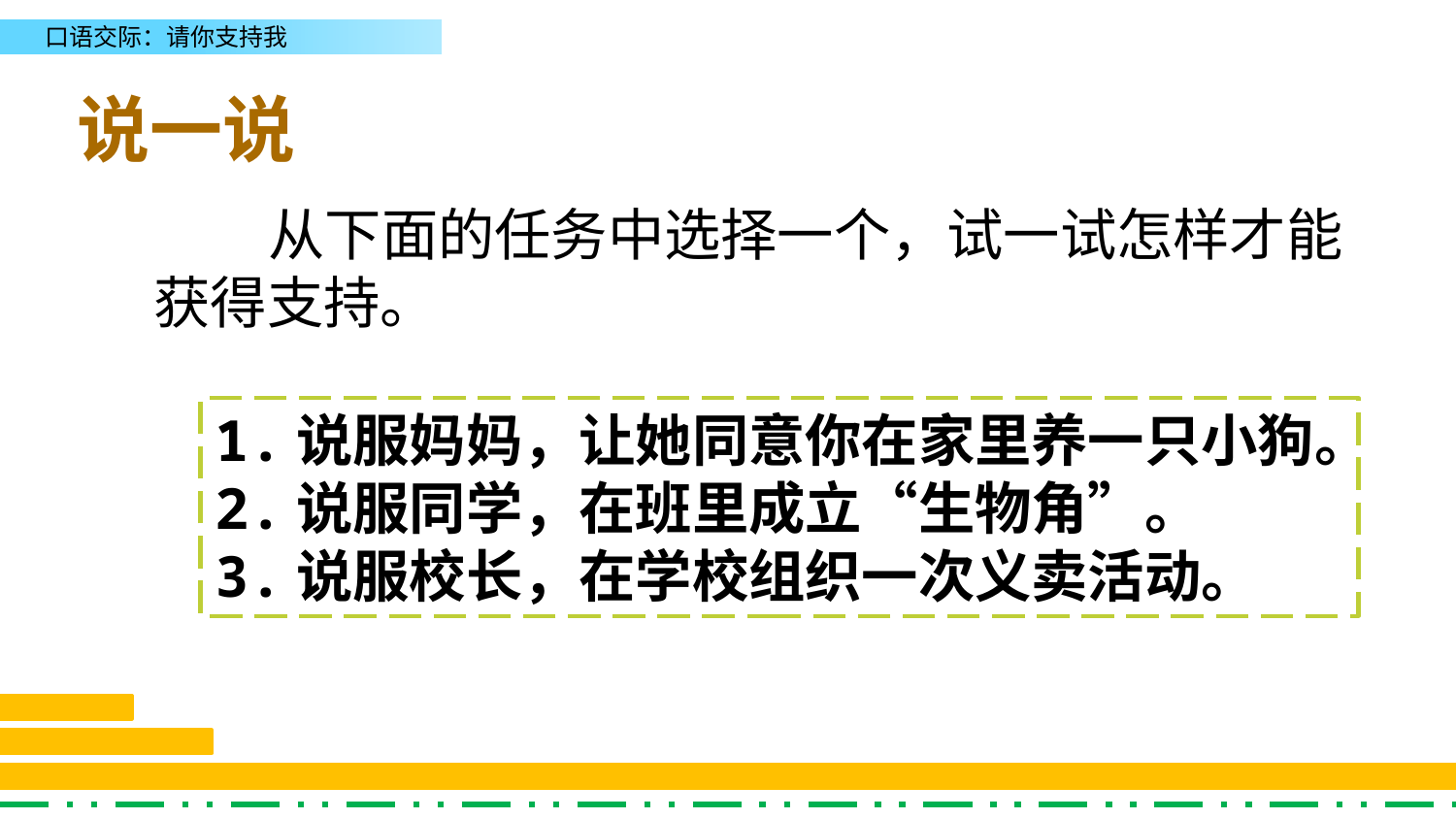

说一说
        从下面的任务中选择一个，试一试怎样才能获得支持。
1.说服妈妈，让她同意你在家里养一只小狗。
2.说服同学，在班里成立“生物角”。
3.说服校长，在学校组织一次义卖活动。